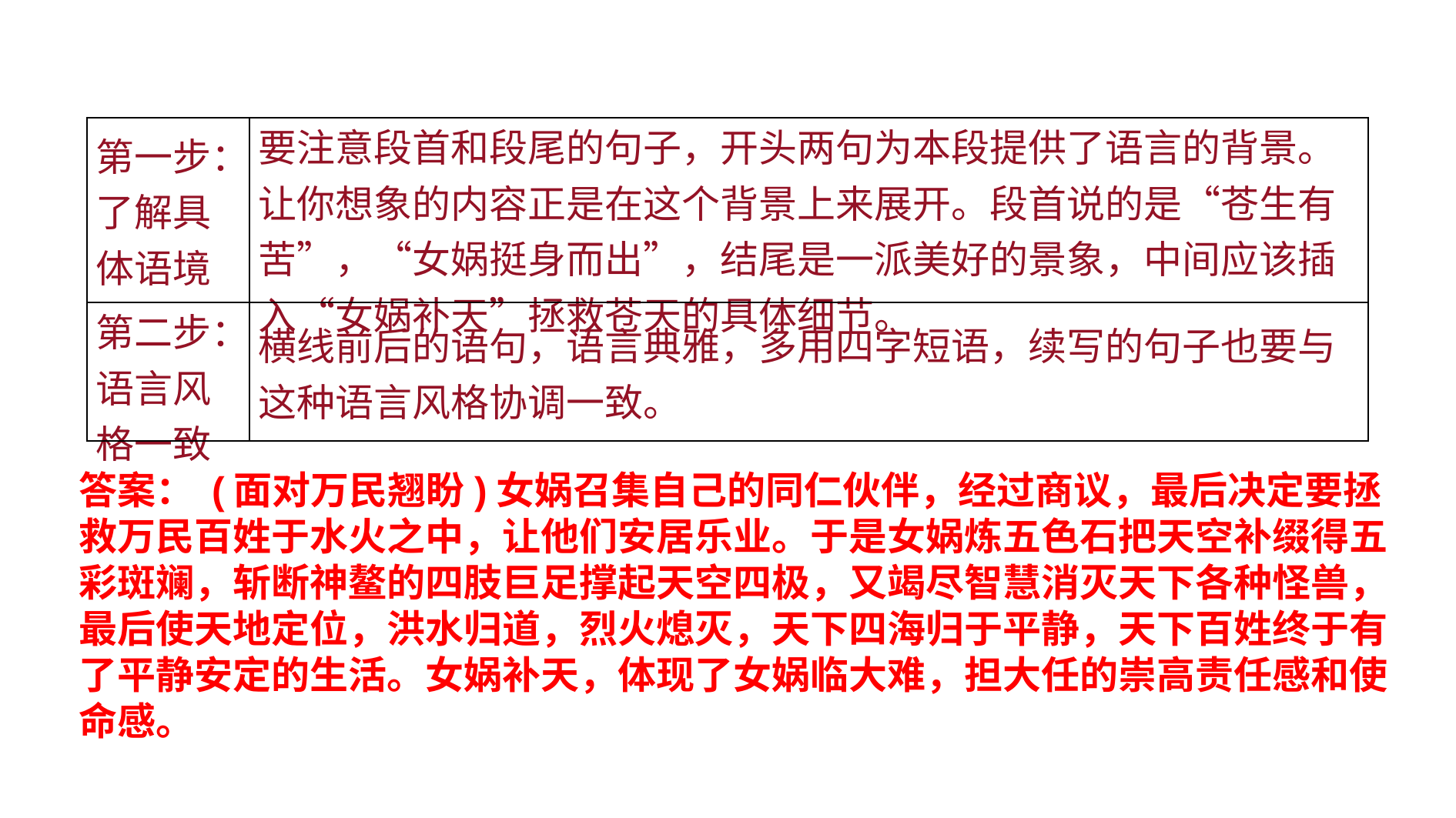

| 第一步：了解具体语境 | 要注意段首和段尾的句子，开头两句为本段提供了语言的背景。让你想象的内容正是在这个背景上来展开。段首说的是“苍生有苦”，“女娲挺身而出”，结尾是一派美好的景象，中间应该插入“女娲补天”拯救苍天的具体细节。 |
| --- | --- |
| 第二步：语言风格一致 | 横线前后的语句，语言典雅，多用四字短语，续写的句子也要与这种语言风格协调一致。 |
答案： (面对万民翘盼)女娲召集自己的同仁伙伴，经过商议，最后决定要拯救万民百姓于水火之中，让他们安居乐业。于是女娲炼五色石把天空补缀得五彩斑斓，斩断神鳌的四肢巨足撑起天空四极，又竭尽智慧消灭天下各种怪兽，最后使天地定位，洪水归道，烈火熄灭，天下四海归于平静，天下百姓终于有了平静安定的生活。女娲补天，体现了女娲临大难，担大任的崇高责任感和使命感。